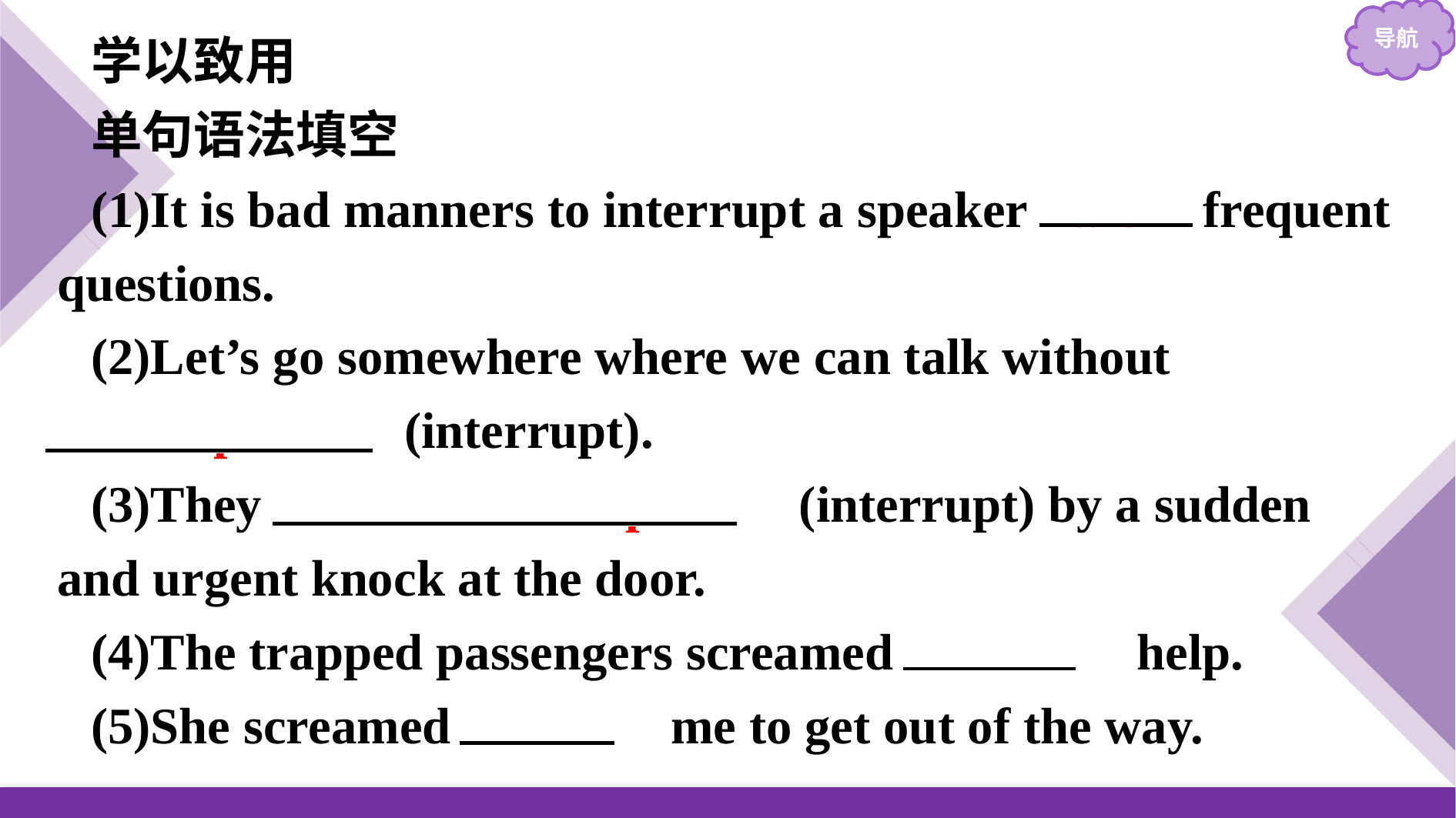

学以致用
单句语法填空
(1)It is bad manners to interrupt a speaker   with   frequent questions.
(2)Let’s go somewhere where we can talk without 　interruption　(interrupt).
(3)They 　were interrupted　(interrupt) by a sudden and urgent knock at the door.
(4)The trapped passengers screamed 　for　 help.
(5)She screamed 　at　 me to get out of the way.